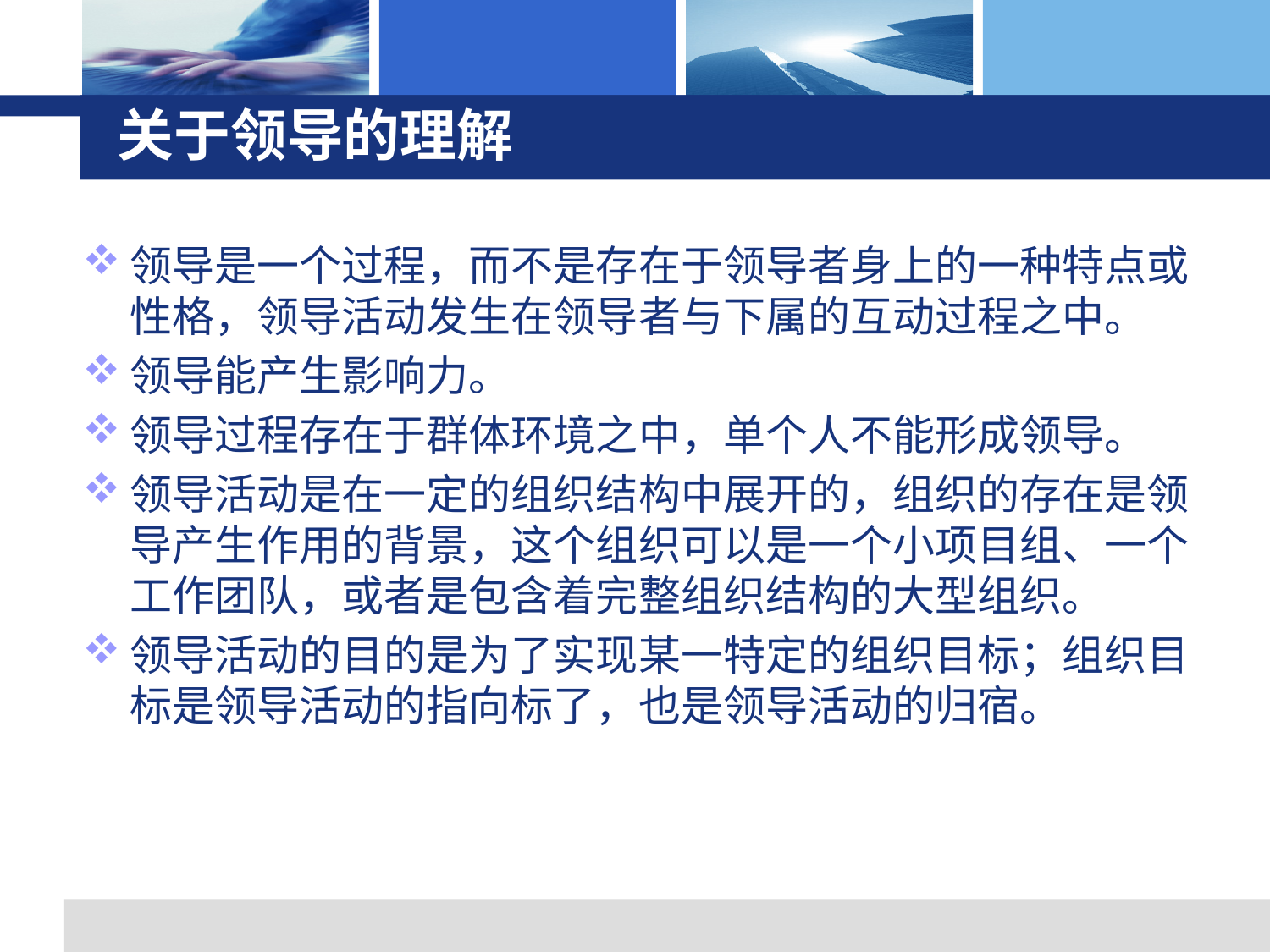

# 关于领导的理解
领导是一个过程，而不是存在于领导者身上的一种特点或性格，领导活动发生在领导者与下属的互动过程之中。
领导能产生影响力。
领导过程存在于群体环境之中，单个人不能形成领导。
领导活动是在一定的组织结构中展开的，组织的存在是领导产生作用的背景，这个组织可以是一个小项目组、一个工作团队，或者是包含着完整组织结构的大型组织。
领导活动的目的是为了实现某一特定的组织目标；组织目标是领导活动的指向标了，也是领导活动的归宿。